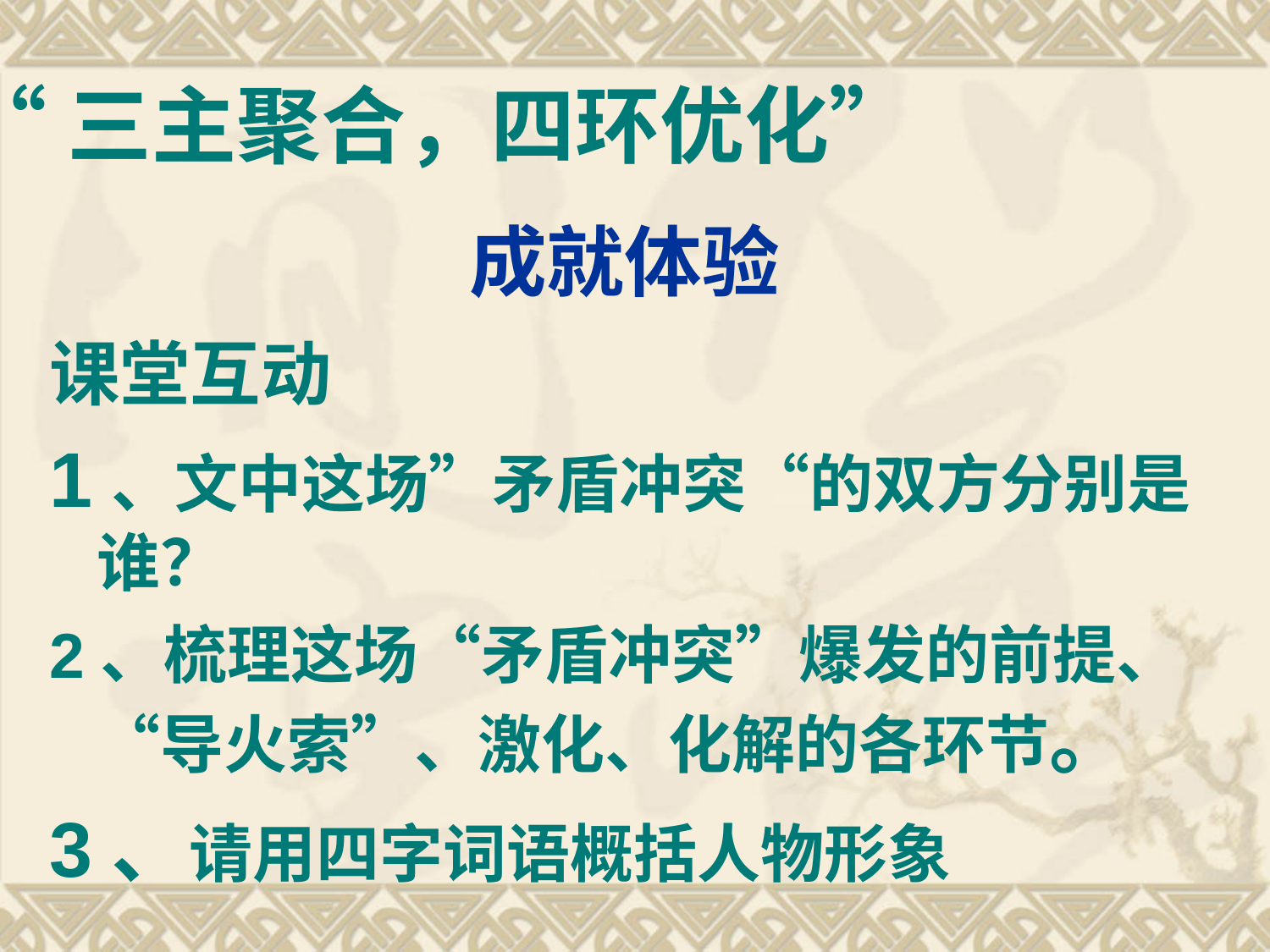

“三主聚合，四环优化”
成就体验
课堂互动
1、文中这场”矛盾冲突“的双方分别是谁？
2、梳理这场“矛盾冲突”爆发的前提、“导火索”、激化、化解的各环节。
3、请用四字词语概括人物形象